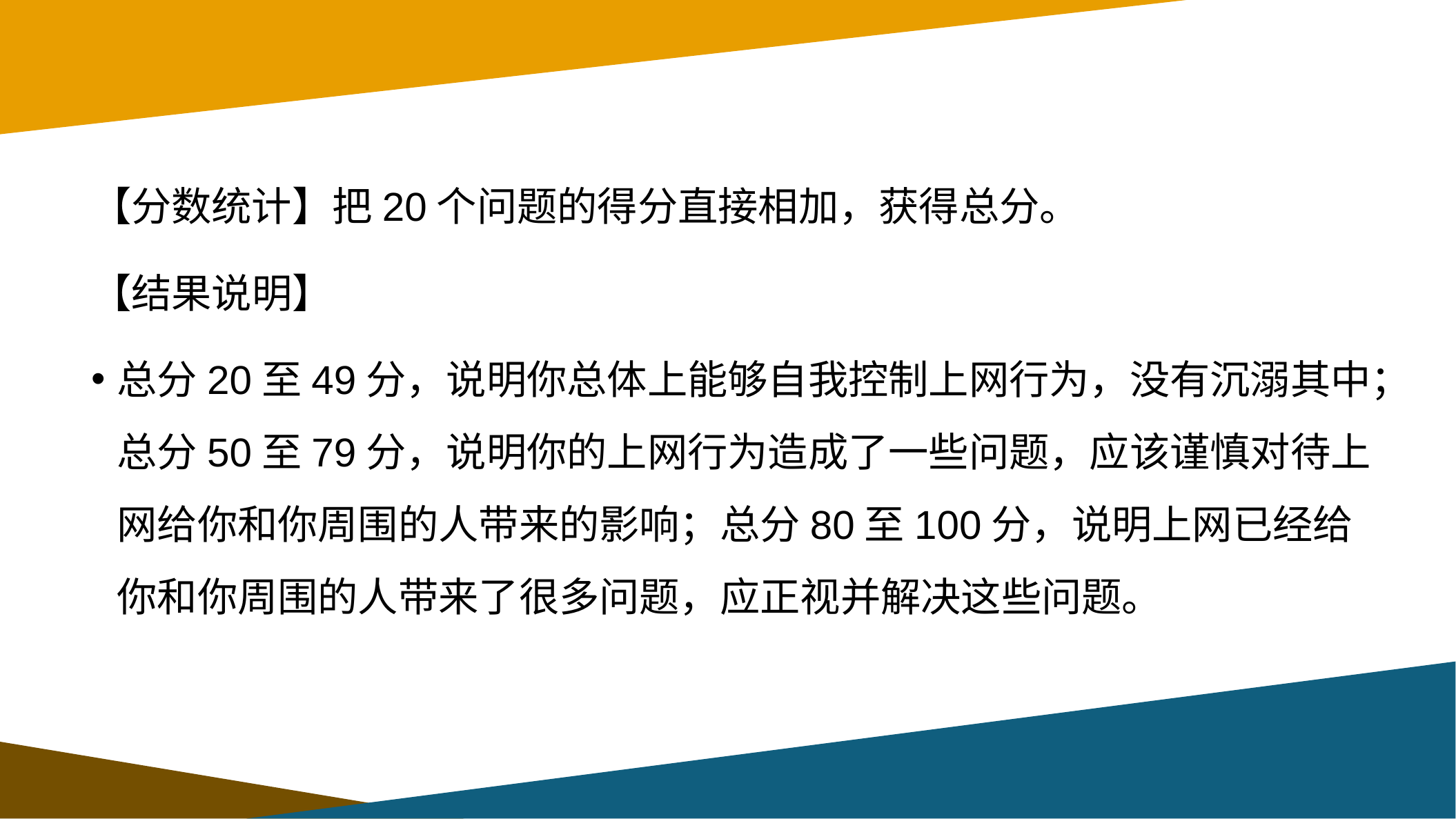

【分数统计】把20个问题的得分直接相加，获得总分。
【结果说明】
总分20至49分，说明你总体上能够自我控制上网行为，没有沉溺其中；总分50至79分，说明你的上网行为造成了一些问题，应该谨慎对待上网给你和你周围的人带来的影响；总分80至100分，说明上网已经给你和你周围的人带来了很多问题，应正视并解决这些问题。